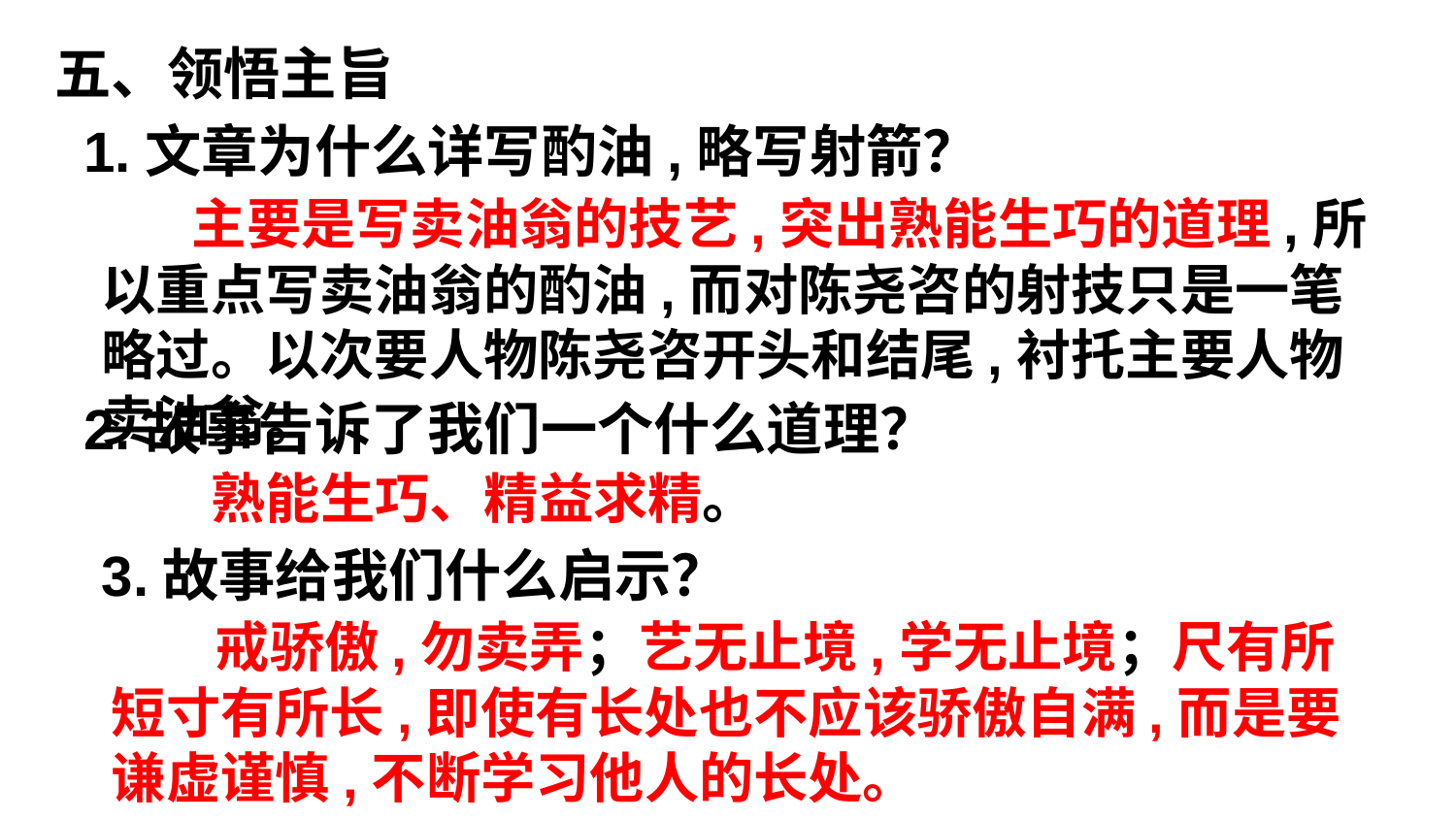

五、领悟主旨
1.文章为什么详写酌油,略写射箭？
      主要是写卖油翁的技艺,突出熟能生巧的道理,所以重点写卖油翁的酌油,而对陈尧咨的射技只是一笔略过。以次要人物陈尧咨开头和结尾,衬托主要人物卖油翁。
2.故事告诉了我们一个什么道理？
    熟能生巧、精益求精。

3.故事给我们什么启示？
       戒骄傲,勿卖弄；艺无止境,学无止境；尺有所短寸有所长,即使有长处也不应该骄傲自满,而是要谦虚谨慎,不断学习他人的长处。